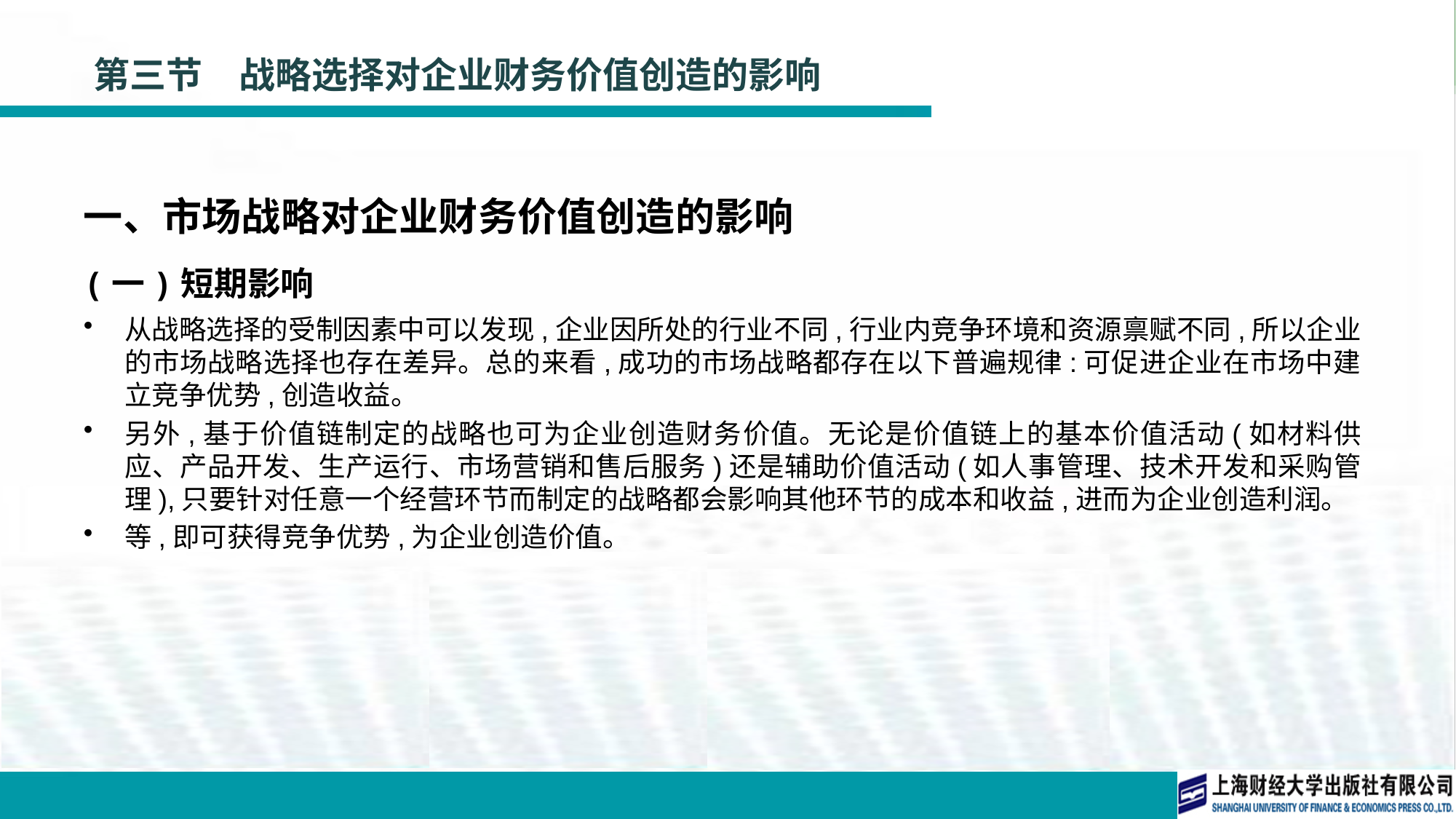

# 第三节　战略选择对企业财务价值创造的影响
一、市场战略对企业财务价值创造的影响
(一)短期影响
从战略选择的受制因素中可以发现,企业因所处的行业不同,行业内竞争环境和资源禀赋不同,所以企业的市场战略选择也存在差异。总的来看,成功的市场战略都存在以下普遍规律:可促进企业在市场中建立竞争优势,创造收益。
另外,基于价值链制定的战略也可为企业创造财务价值。无论是价值链上的基本价值活动(如材料供应、产品开发、生产运行、市场营销和售后服务)还是辅助价值活动(如人事管理、技术开发和采购管理),只要针对任意一个经营环节而制定的战略都会影响其他环节的成本和收益,进而为企业创造利润。
等,即可获得竞争优势,为企业创造价值。